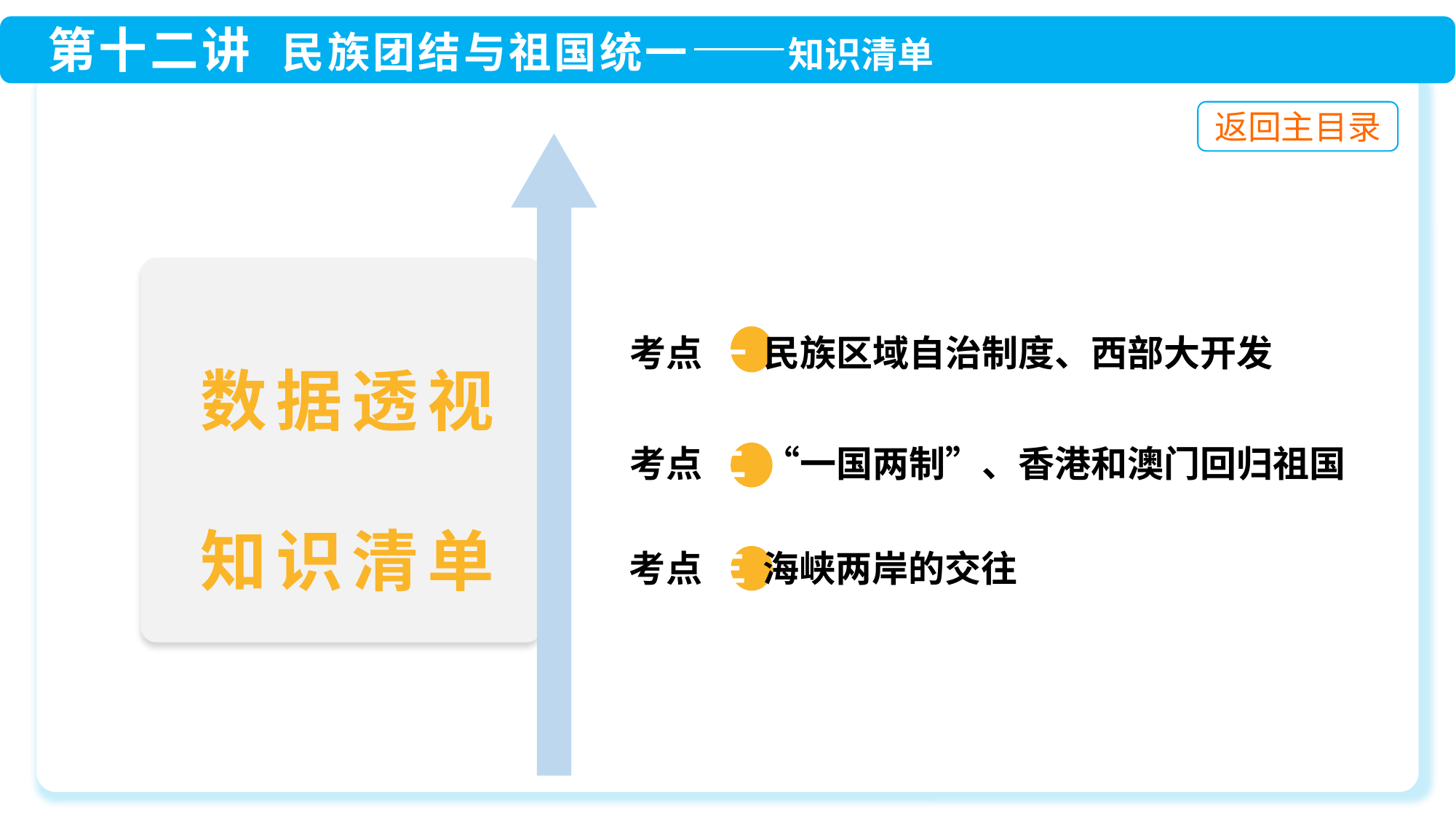

考点 一  民族区域自治制度、西部大开发
  考点 三  海峡两岸的交往
  考点 二  “一国两制”、香港和澳门回归祖国

数据透视
知识清单